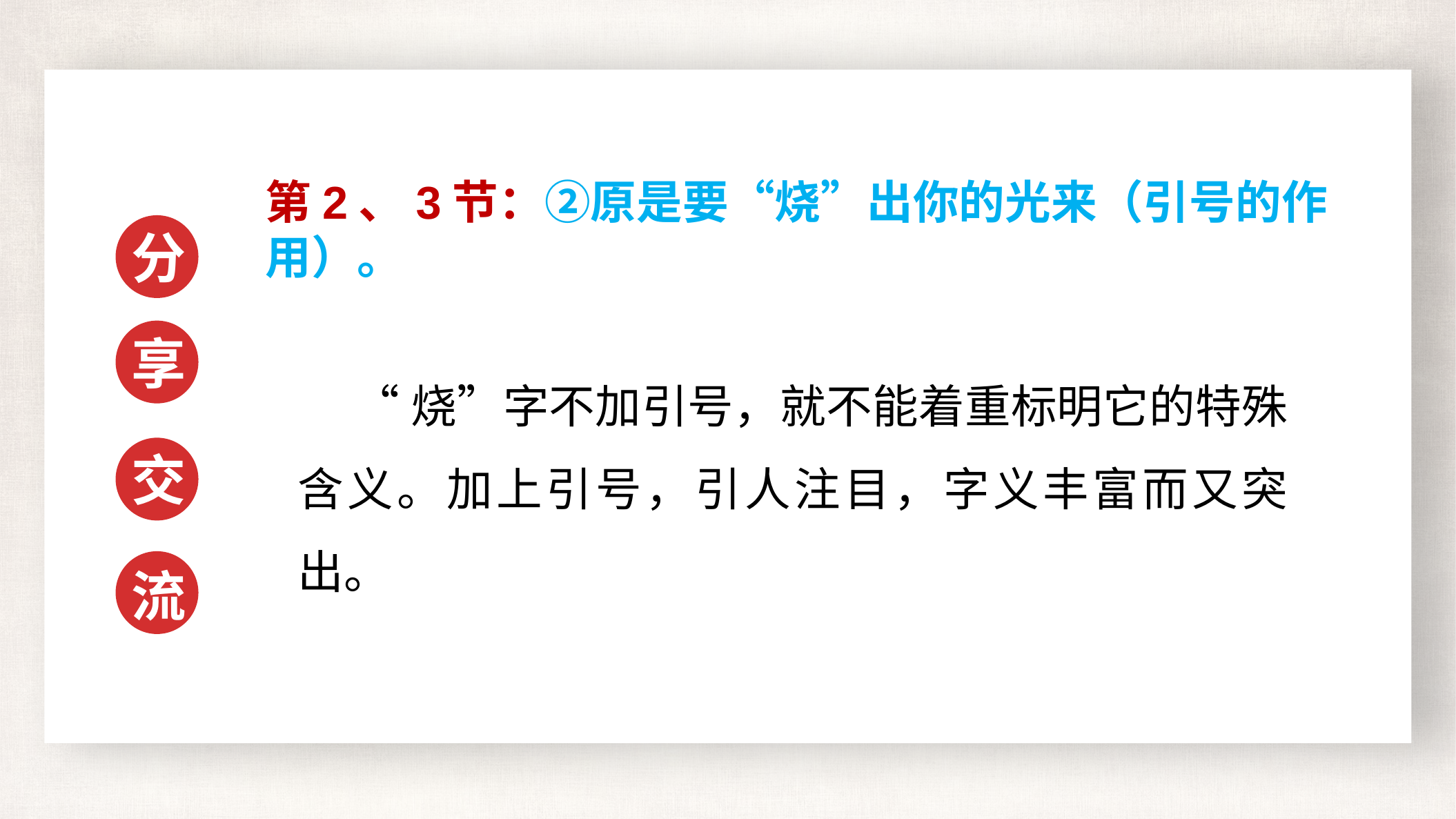

第2、3节：②原是要“烧”出你的光来（引号的作用）。

分

享
  “烧”字不加引号，就不能着重标明它的特殊含义。加上引号，引人注目，字义丰富而又突出。

交

流